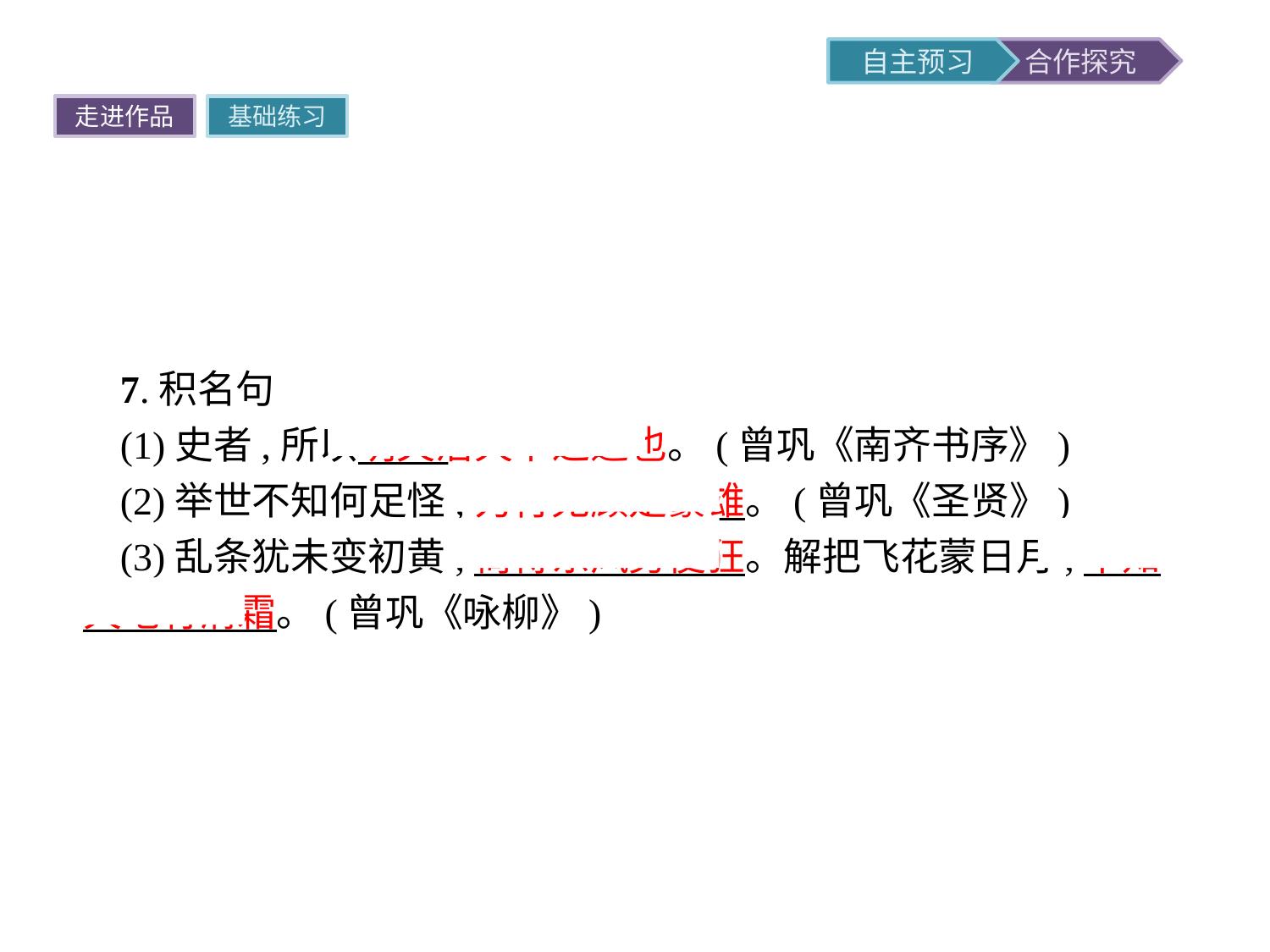

走进作品
基础练习
7.积名句
(1)史者,所以明夫治天下之道也。(曾巩《南齐书序》)
(2)举世不知何足怪,力行无顾是豪雄。(曾巩《圣贤》)
(3)乱条犹未变初黄,倚得东风势便狂。解把飞花蒙日月,不知天地有清霜。(曾巩《咏柳》)